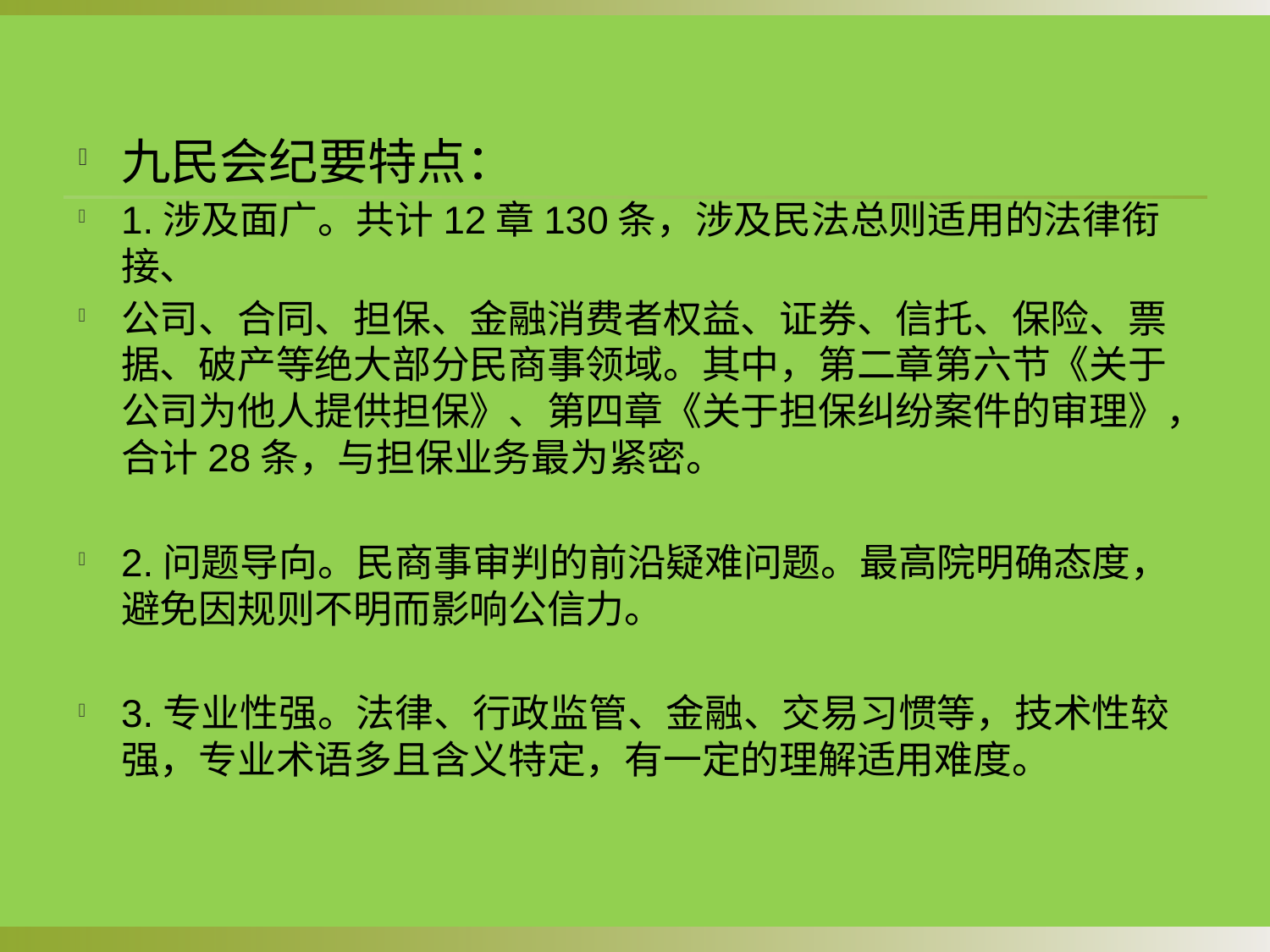

九民会纪要特点：
1.涉及面广。共计12章130条，涉及民法总则适用的法律衔接、
公司、合同、担保、金融消费者权益、证券、信托、保险、票据、破产等绝大部分民商事领域。其中，第二章第六节《关于公司为他人提供担保》、第四章《关于担保纠纷案件的审理》，合计28条，与担保业务最为紧密。

2.问题导向。民商事审判的前沿疑难问题。最高院明确态度，避免因规则不明而影响公信力。

3.专业性强。法律、行政监管、金融、交易习惯等，技术性较强，专业术语多且含义特定，有一定的理解适用难度。